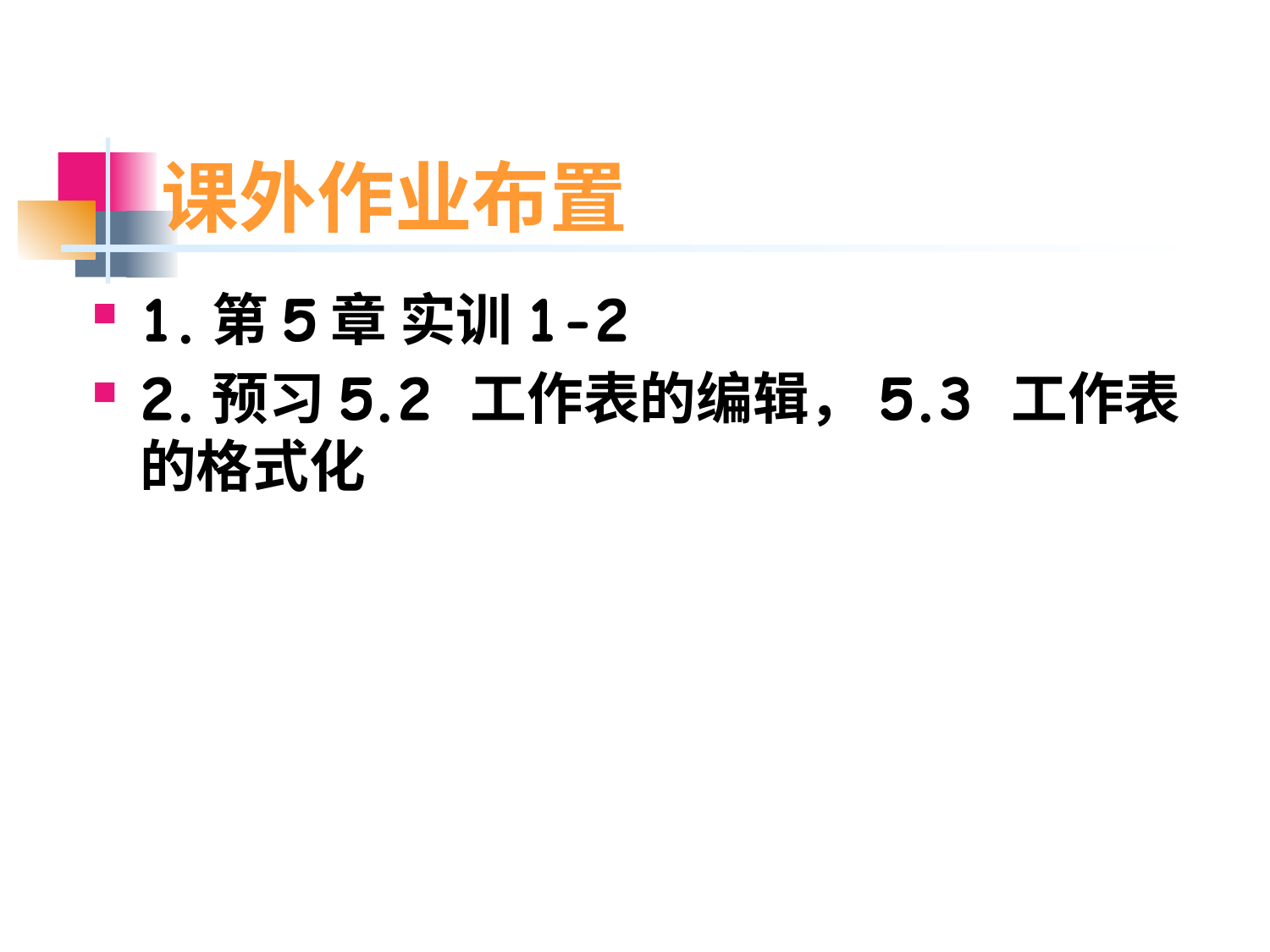

# 课外作业布置
1.第5章 实训1-2
2.预习5.2 工作表的编辑，5.3 工作表的格式化